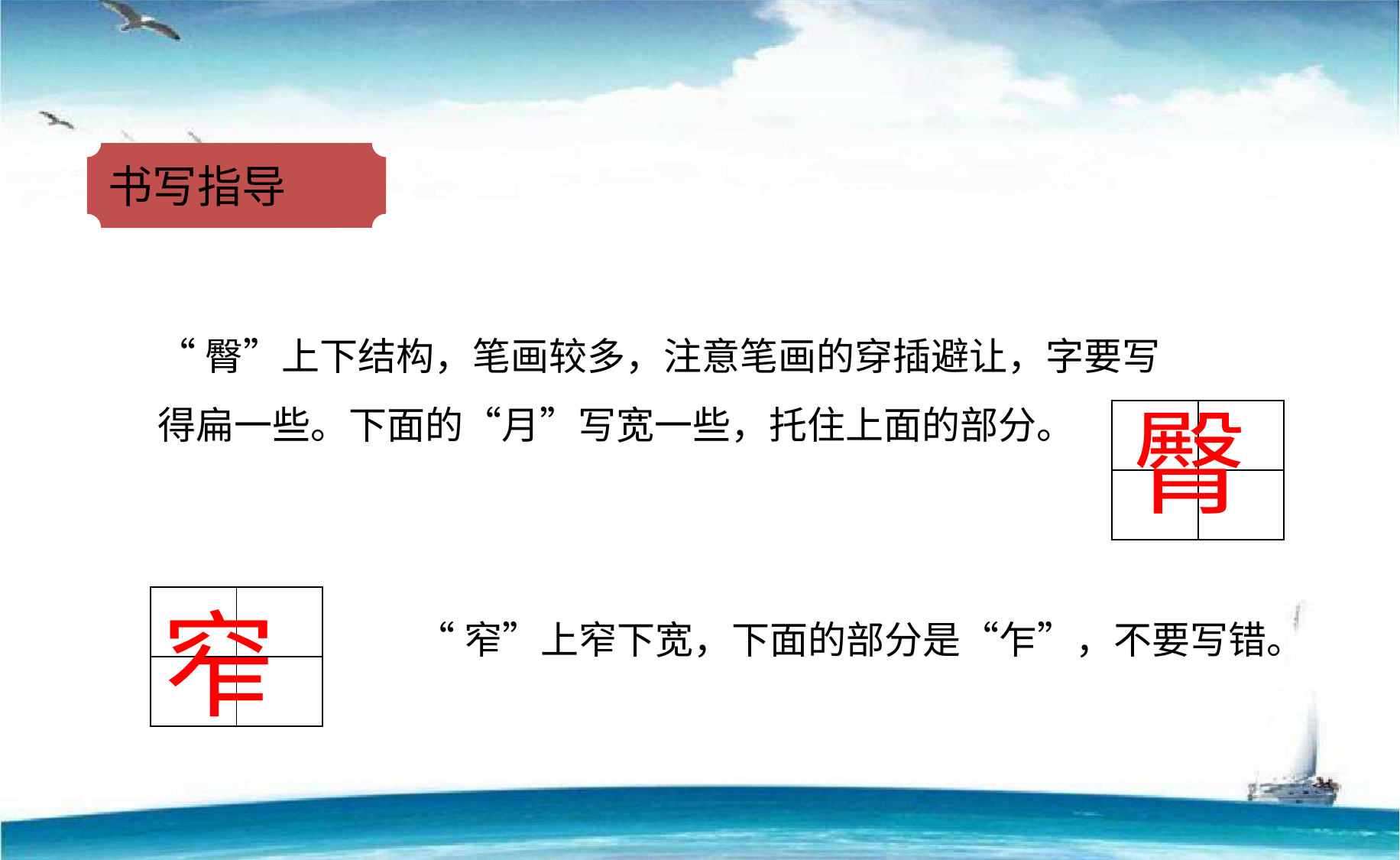

书写指导
“臀”上下结构，笔画较多，注意笔画的穿插避让，字要写得扁一些。下面的“月”写宽一些，托住上面的部分。

臀
|  |  |
| --- | --- |
|  |  |
|  |  |
| --- | --- |
|  |  |
窄
“窄”上窄下宽，下面的部分是“乍”，不要写错。